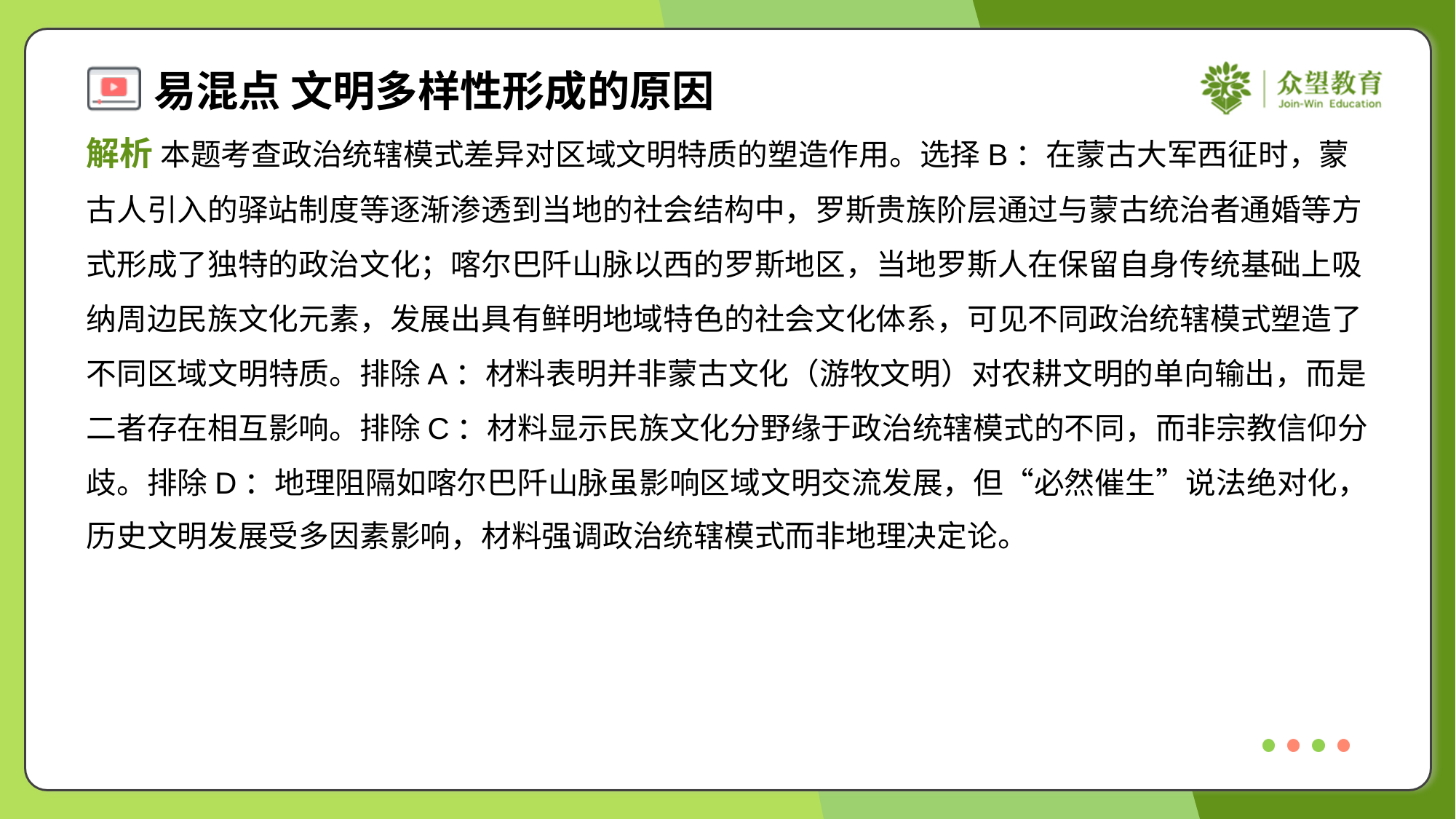

解析 本题考查政治统辖模式差异对区域文明特质的塑造作用。选择B：在蒙古大军西征时，蒙
古人引入的驿站制度等逐渐渗透到当地的社会结构中，罗斯贵族阶层通过与蒙古统治者通婚等方
式形成了独特的政治文化；喀尔巴阡山脉以西的罗斯地区，当地罗斯人在保留自身传统基础上吸
纳周边民族文化元素，发展出具有鲜明地域特色的社会文化体系，可见不同政治统辖模式塑造了
不同区域文明特质。排除A：材料表明并非蒙古文化（游牧文明）对农耕文明的单向输出，而是
二者存在相互影响。排除C：材料显示民族文化分野缘于政治统辖模式的不同，而非宗教信仰分
歧。排除D：地理阻隔如喀尔巴阡山脉虽影响区域文明交流发展，但“必然催生”说法绝对化，
历史文明发展受多因素影响，材料强调政治统辖模式而非地理决定论。